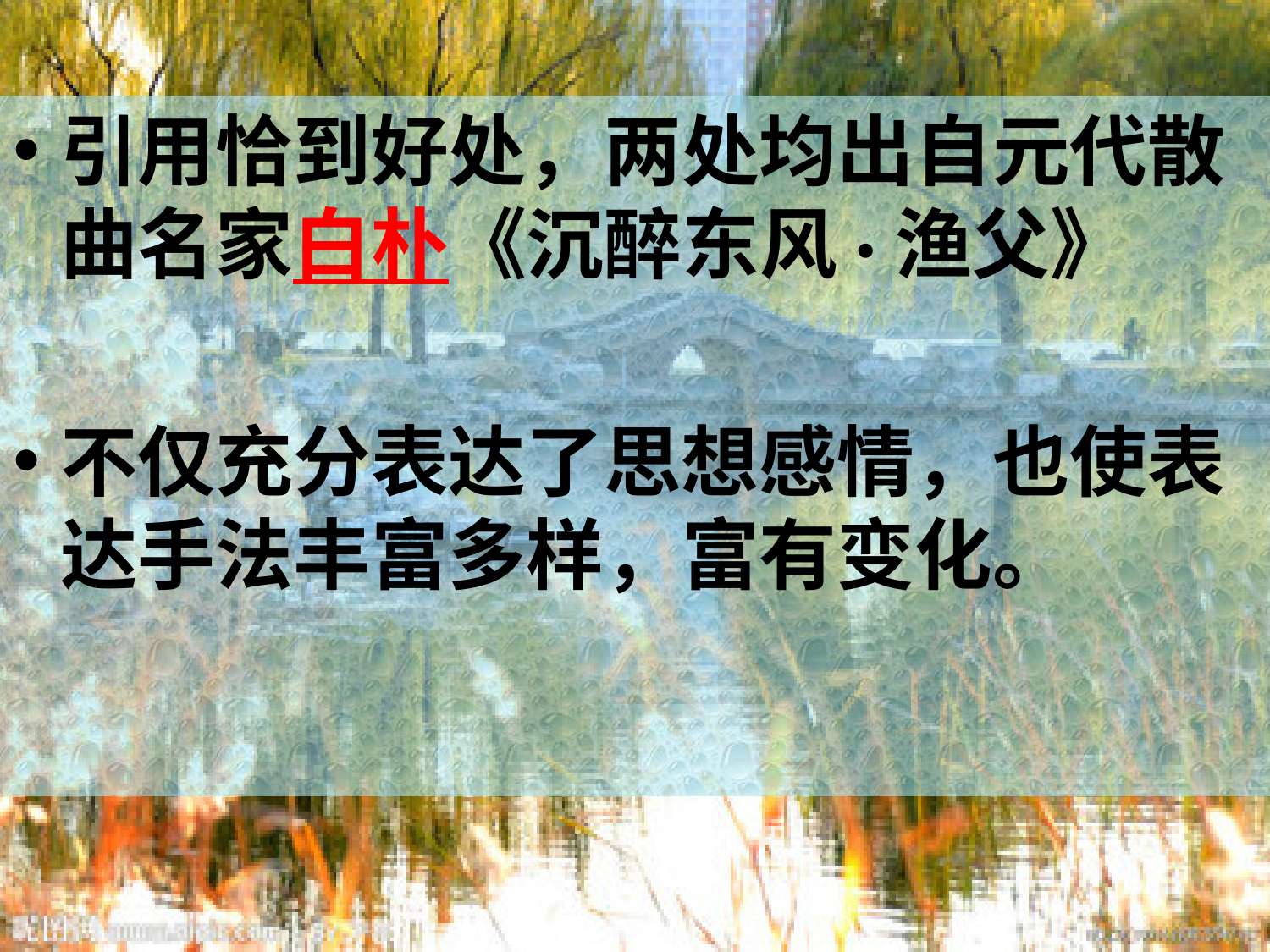

引用恰到好处，两处均出自元代散曲名家白朴《沉醉东风·渔父》

不仅充分表达了思想感情，也使表达手法丰富多样，富有变化。